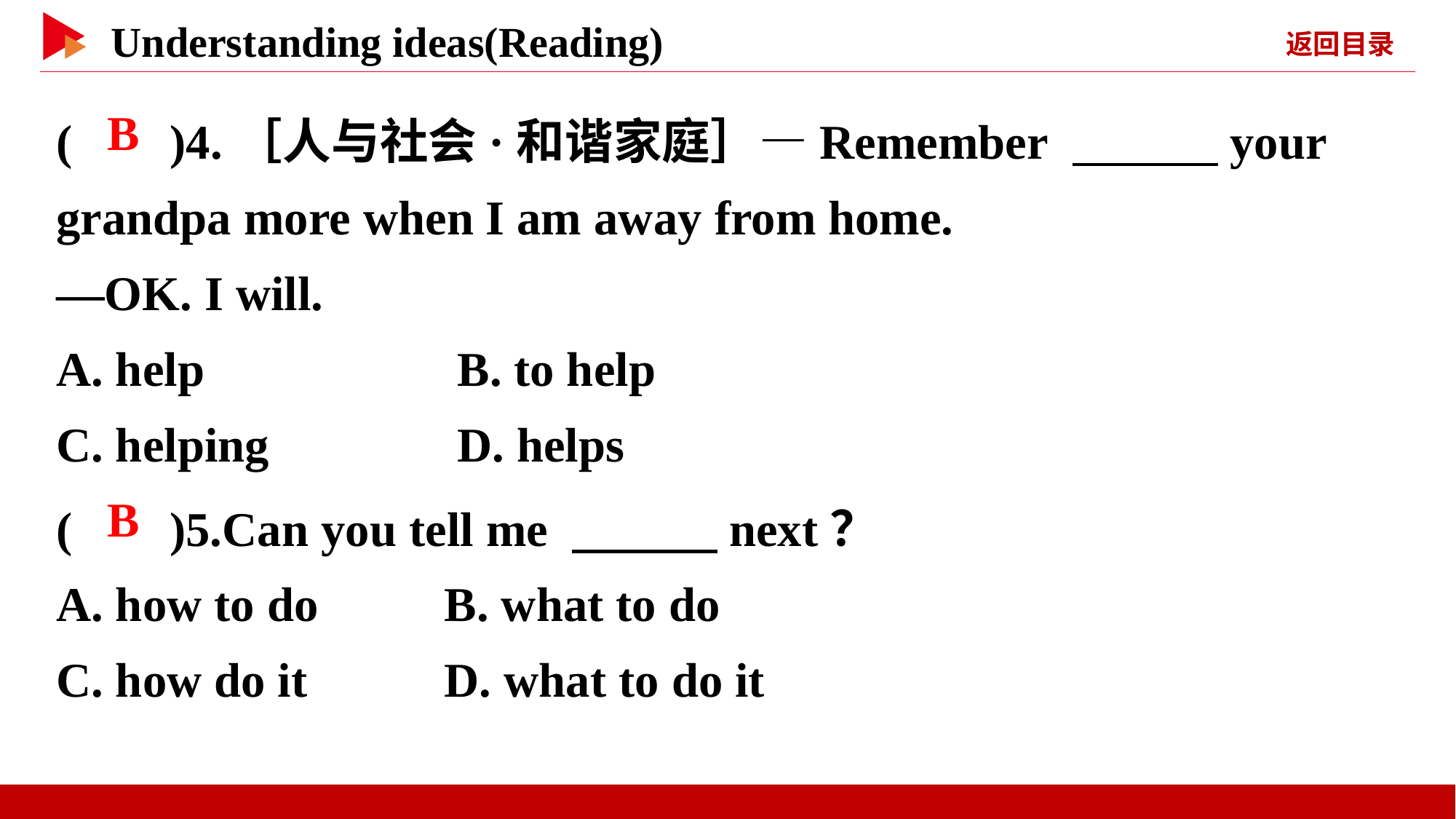

(        )4.［人与社会·和谐家庭］—Remember 　　　your grandpa more when I am away from home.
—OK. I will.
A. help	               B. to help
C. helping	               D. helps
   B
(        )5.Can you tell me 　　　next？
A. how to do	     B. what to do
C. how do it	     D. what to do it
   B